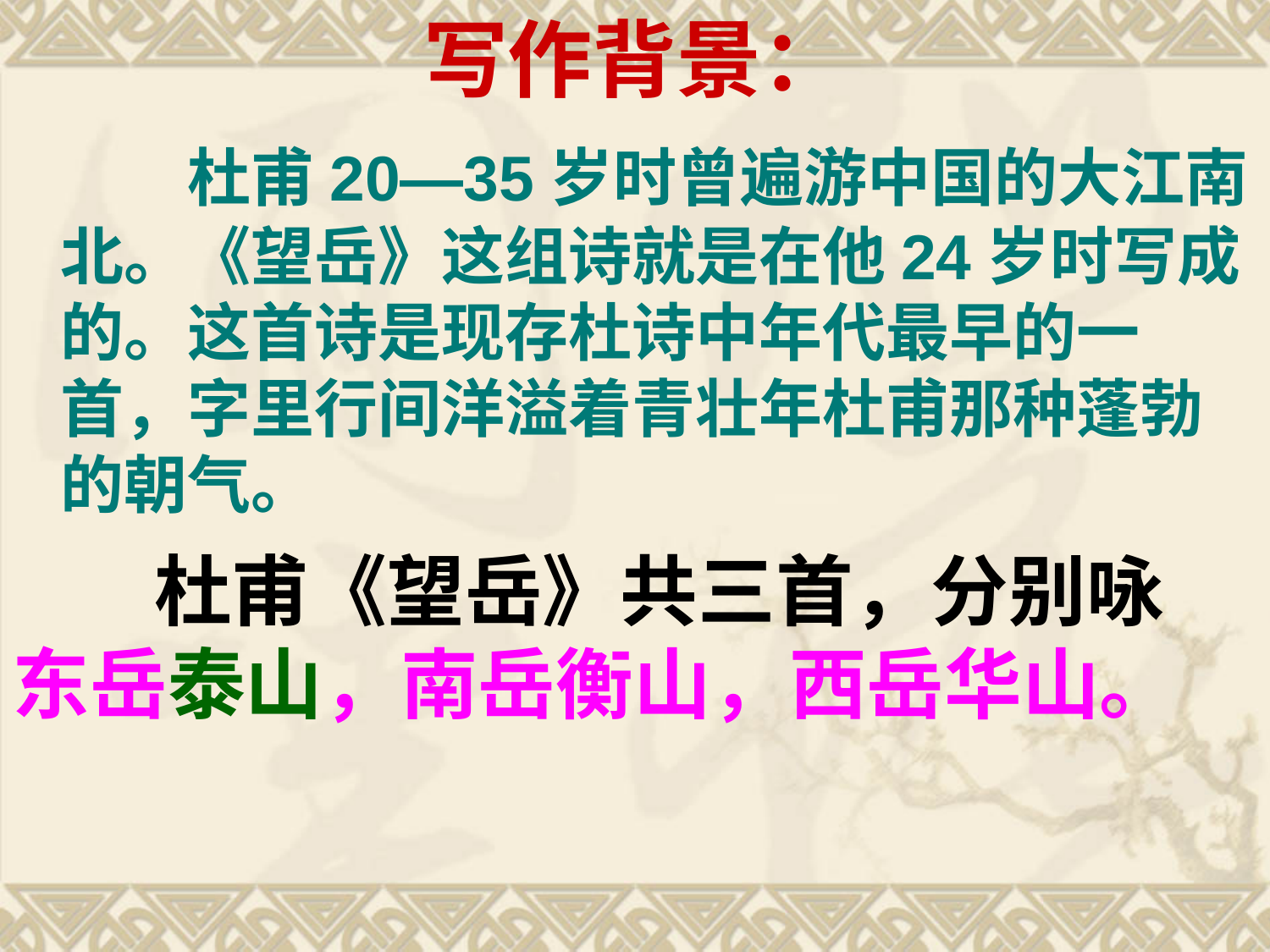

写作背景：
         杜甫20—35岁时曾遍游中国的大江南北。《望岳》这组诗就是在他24岁时写成的。这首诗是现存杜诗中年代最早的一首，字里行间洋溢着青壮年杜甫那种蓬勃的朝气。
       杜甫《望岳》共三首，分别咏东岳泰山，南岳衡山，西岳华山。